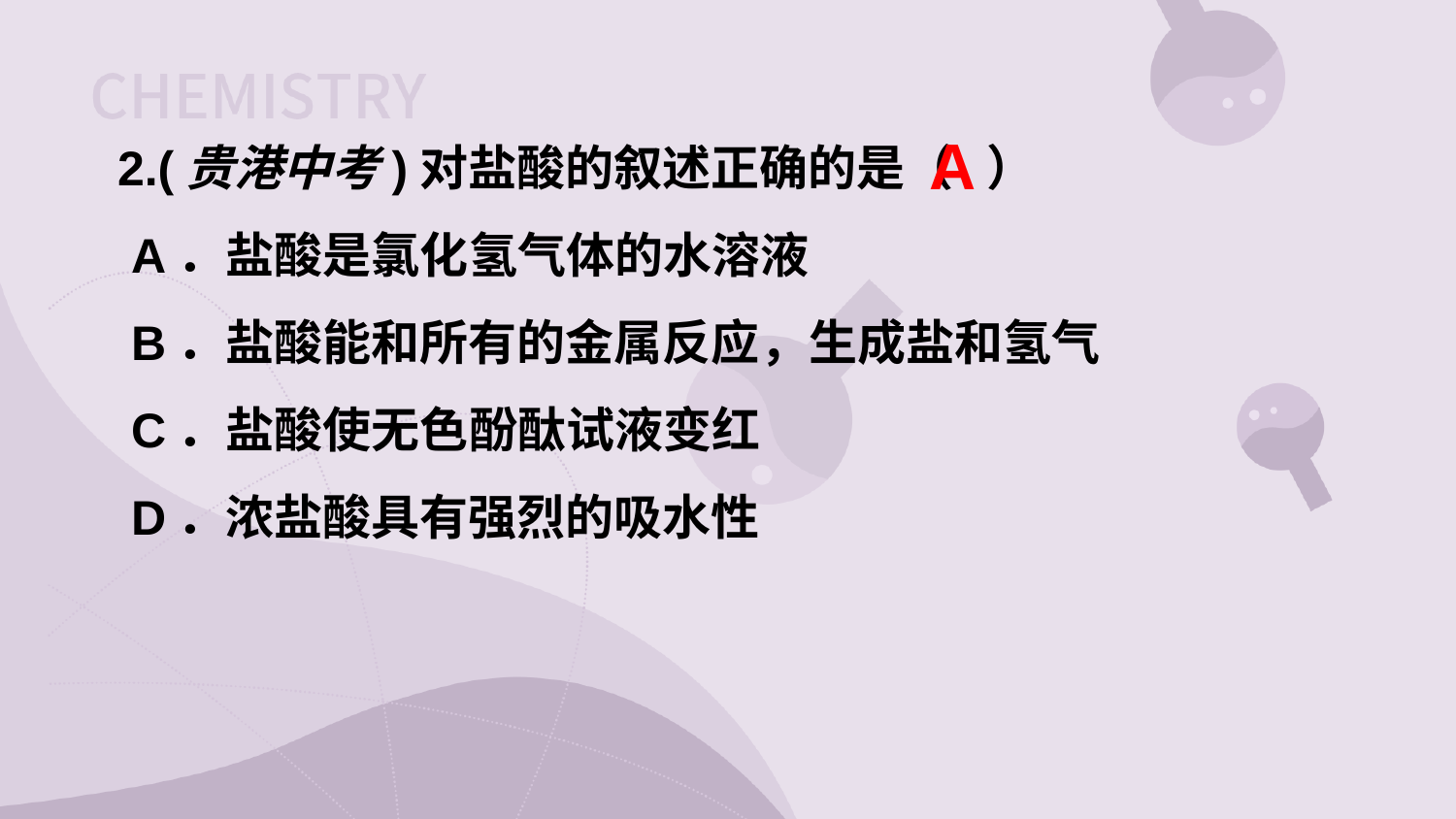

2.(贵港中考)对盐酸的叙述正确的是（   ）
 A．盐酸是氯化氢气体的水溶液
 B．盐酸能和所有的金属反应，生成盐和氢气
 C．盐酸使无色酚酞试液变红
 D．浓盐酸具有强烈的吸水性
A